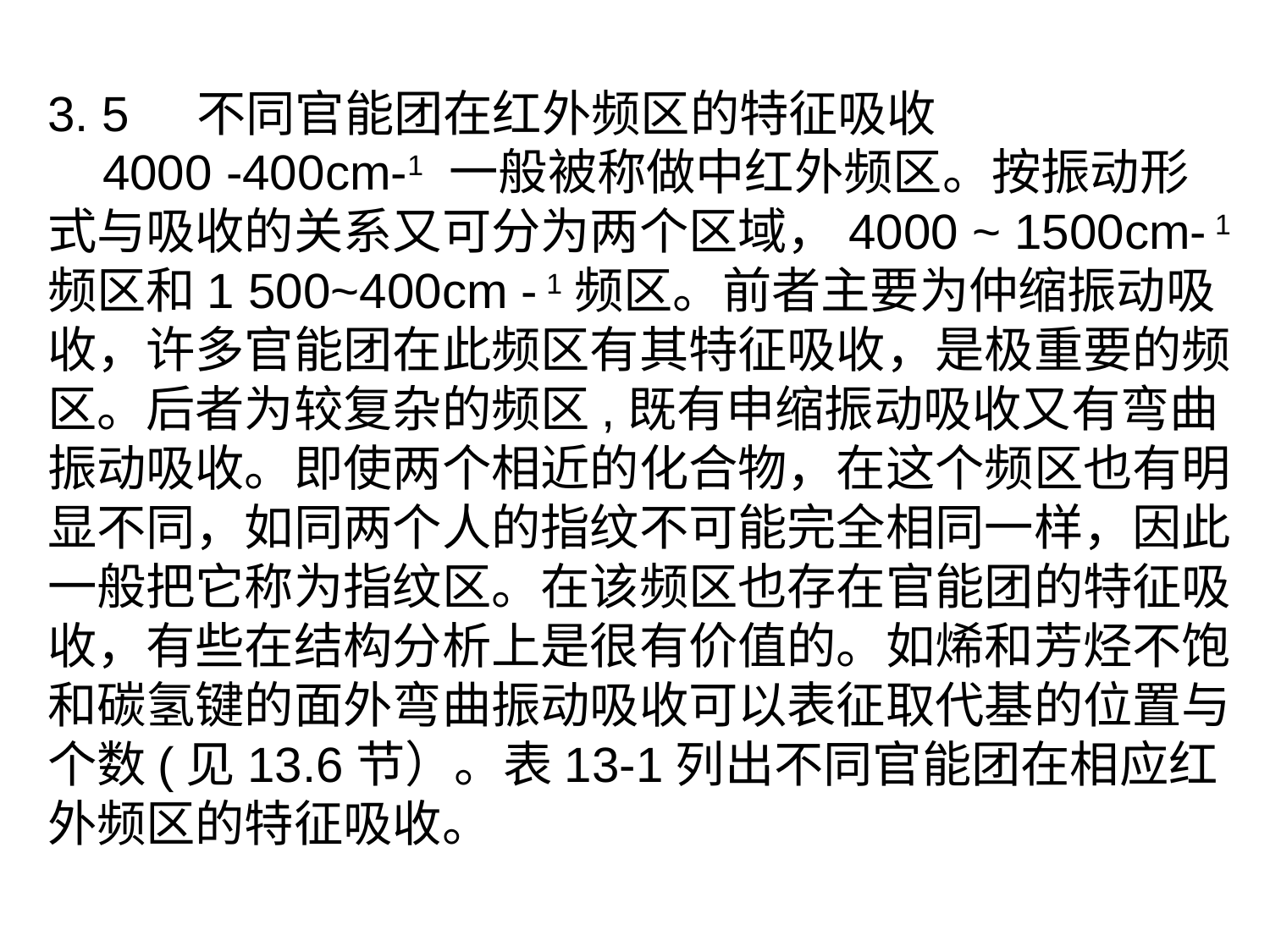

3. 5    不同官能团在红外频区的特征吸收
    4000 -400cm-1 一般被称做中红外频区。按振动形式与吸收的关系又可分为两个区域，4000 ~ 1500cm- 1频区和1 500~400cm - 1频区。前者主要为仲缩振动吸收，许多官能团在此频区有其特征吸收，是极重要的频区。后者为较复杂的频区,既有申缩振动吸收又有弯曲振动吸收。即使两个相近的化合物，在这个频区也有明显不同，如同两个人的指纹不可能完全相同一样，因此一般把它称为指纹区。在该频区也存在官能团的特征吸收，有些在结构分析上是很有价值的。如烯和芳烃不饱和碳氢键的面外弯曲振动吸收可以表征取代基的位置与个数(见13.6节）。表13-1列出不同官能团在相应红外频区的特征吸收。